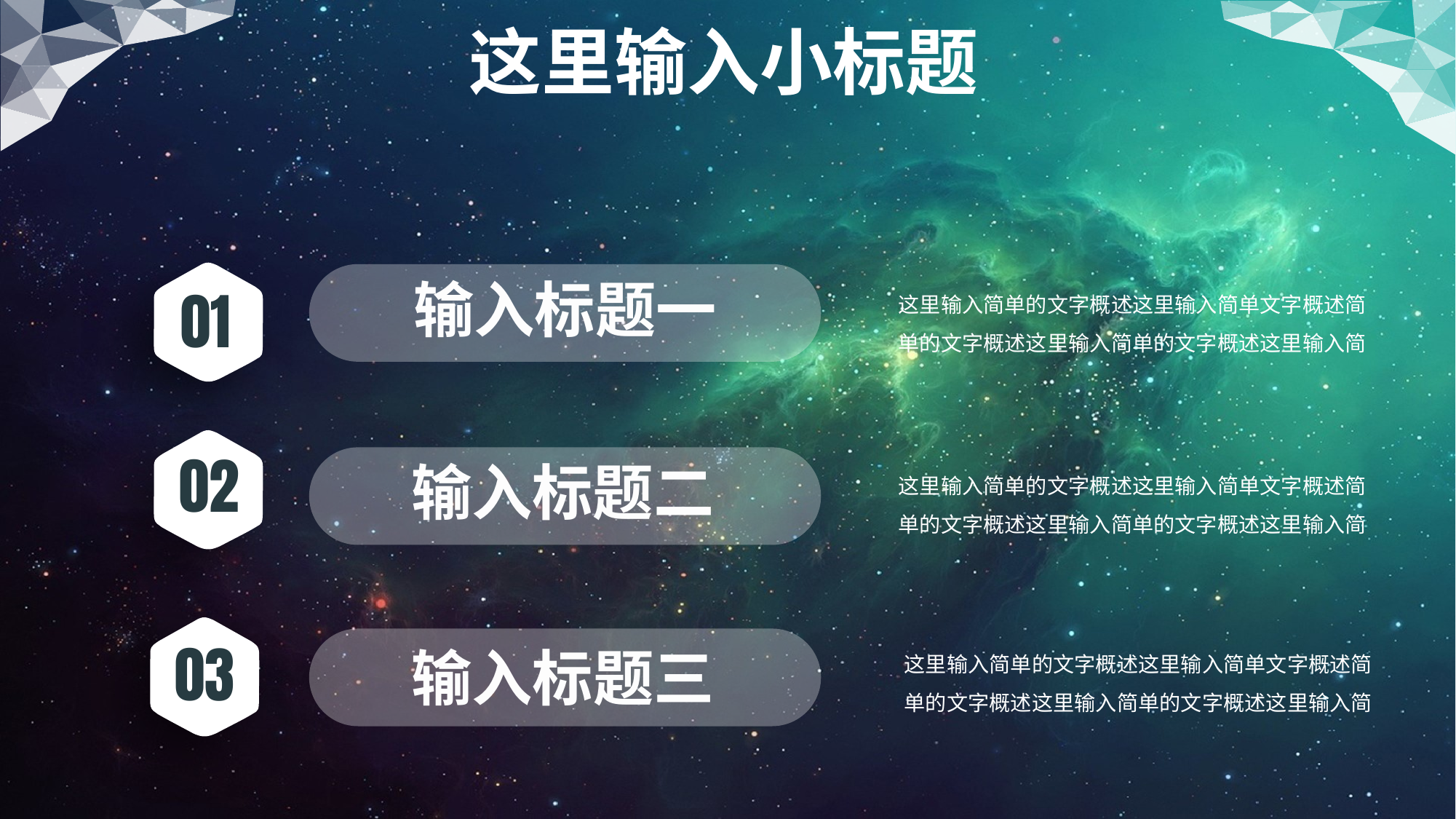

这里输入小标题

01

输入标题一
这里输入简单的文字概述这里输入简单文字概述简单的文字概述这里输入简单的文字概述这里输入简

02

输入标题二
这里输入简单的文字概述这里输入简单文字概述简单的文字概述这里输入简单的文字概述这里输入简

03

输入标题三
这里输入简单的文字概述这里输入简单文字概述简单的文字概述这里输入简单的文字概述这里输入简